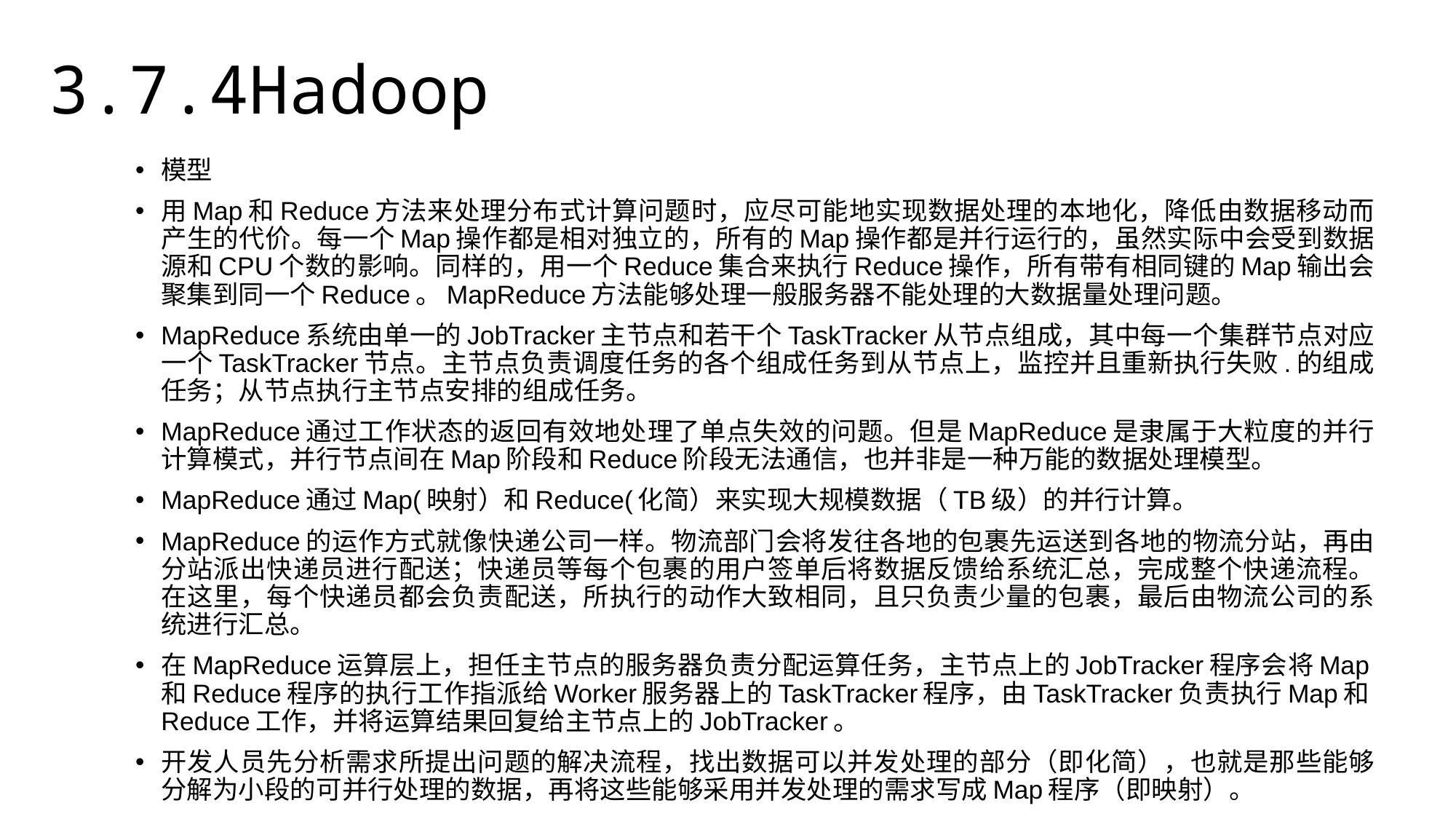

3.7.4Hadoop
模型
用Map和Reduce方法来处理分布式计算问题时，应尽可能地实现数据处理的本地化，降低由数据移动而产生的代价。每一个Map操作都是相对独立的，所有的Map操作都是并行运行的，虽然实际中会受到数据源和CPU个数的影响。同样的，用一个Reduce集合来执行Reduce操作，所有带有相同键的Map输出会聚集到同一个Reduce。MapReduce方法能够处理一般服务器不能处理的大数据量处理问题。
MapReduce系统由单一的JobTracker主节点和若干个TaskTracker从节点组成，其中每一个集群节点对应一个TaskTracker节点。主节点负责调度任务的各个组成任务到从节点上，监控并且重新执行失败.的组成任务；从节点执行主节点安排的组成任务。
MapReduce通过工作状态的返回有效地处理了单点失效的问题。但是MapReduce是隶属于大粒度的并行计算模式，并行节点间在Map阶段和Reduce阶段无法通信，也并非是一种万能的数据处理模型。
MapReduce通过Map(映射）和Reduce(化简）来实现大规模数据（TB级）的并行计算。
MapReduce的运作方式就像快递公司一样。物流部门会将发往各地的包裹先运送到各地的物流分站，再由分站派出快递员进行配送；快递员等每个包裹的用户签单后将数据反馈给系统汇总，完成整个快递流程。在这里，每个快递员都会负责配送，所执行的动作大致相同，且只负责少量的包裹，最后由物流公司的系统进行汇总。
在MapReduce运算层上，担任主节点的服务器负责分配运算任务，主节点上的JobTracker程序会将Map和Reduce程序的执行工作指派给Worker服务器上的TaskTracker程序，由TaskTracker负责执行Map和Reduce工作，并将运算结果回复给主节点上的JobTracker。
开发人员先分析需求所提出问题的解决流程，找出数据可以并发处理的部分（即化简），也就是那些能够分解为小段的可并行处理的数据，再将这些能够采用并发处理的需求写成Map程序（即映射）。